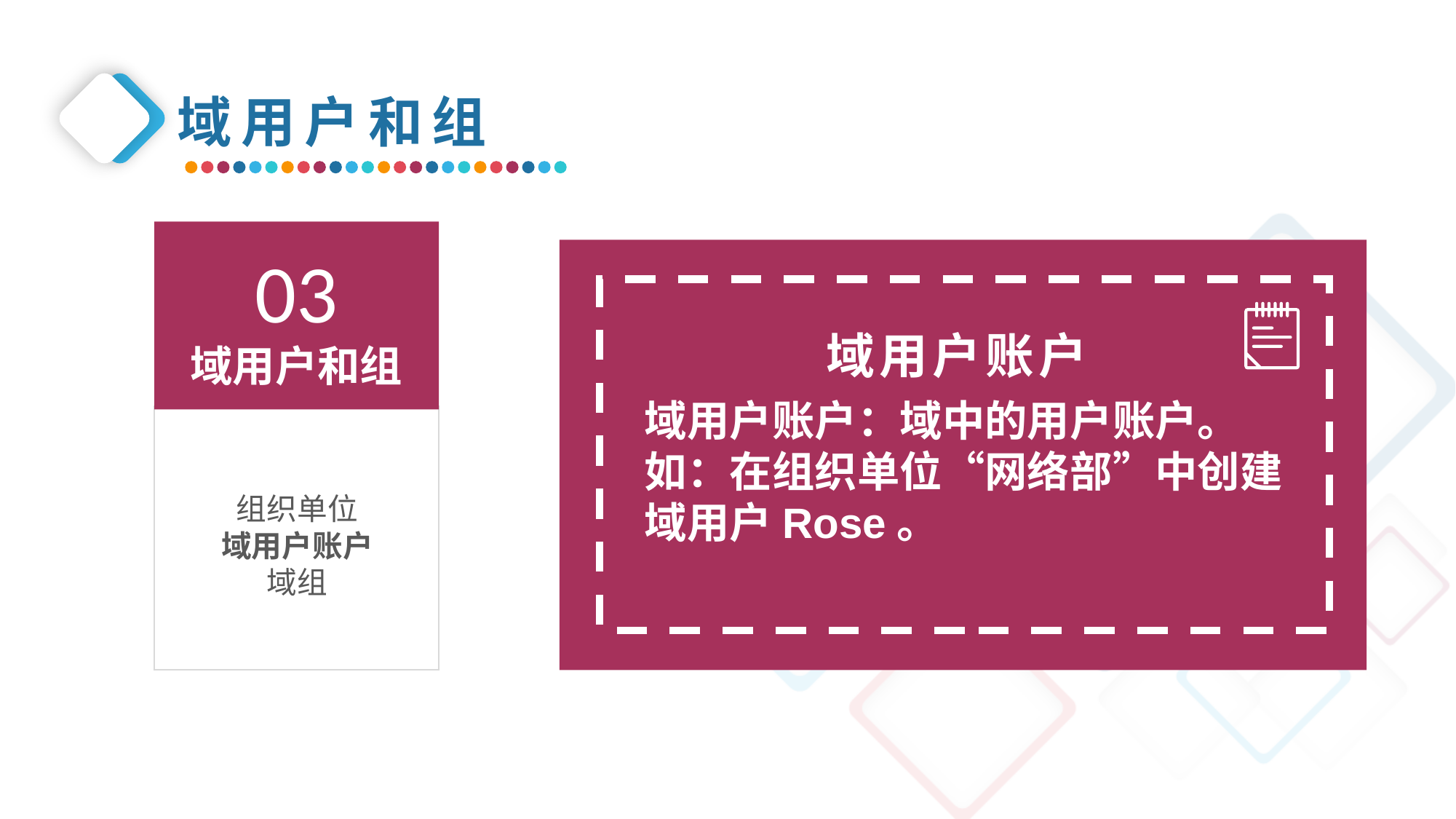

域用户和组

03
域用户和组

域用户账户

域用户账户：域中的用户账户。
如：在组织单位“网络部”中创建域用户Rose。

组织单位
域用户账户
域组